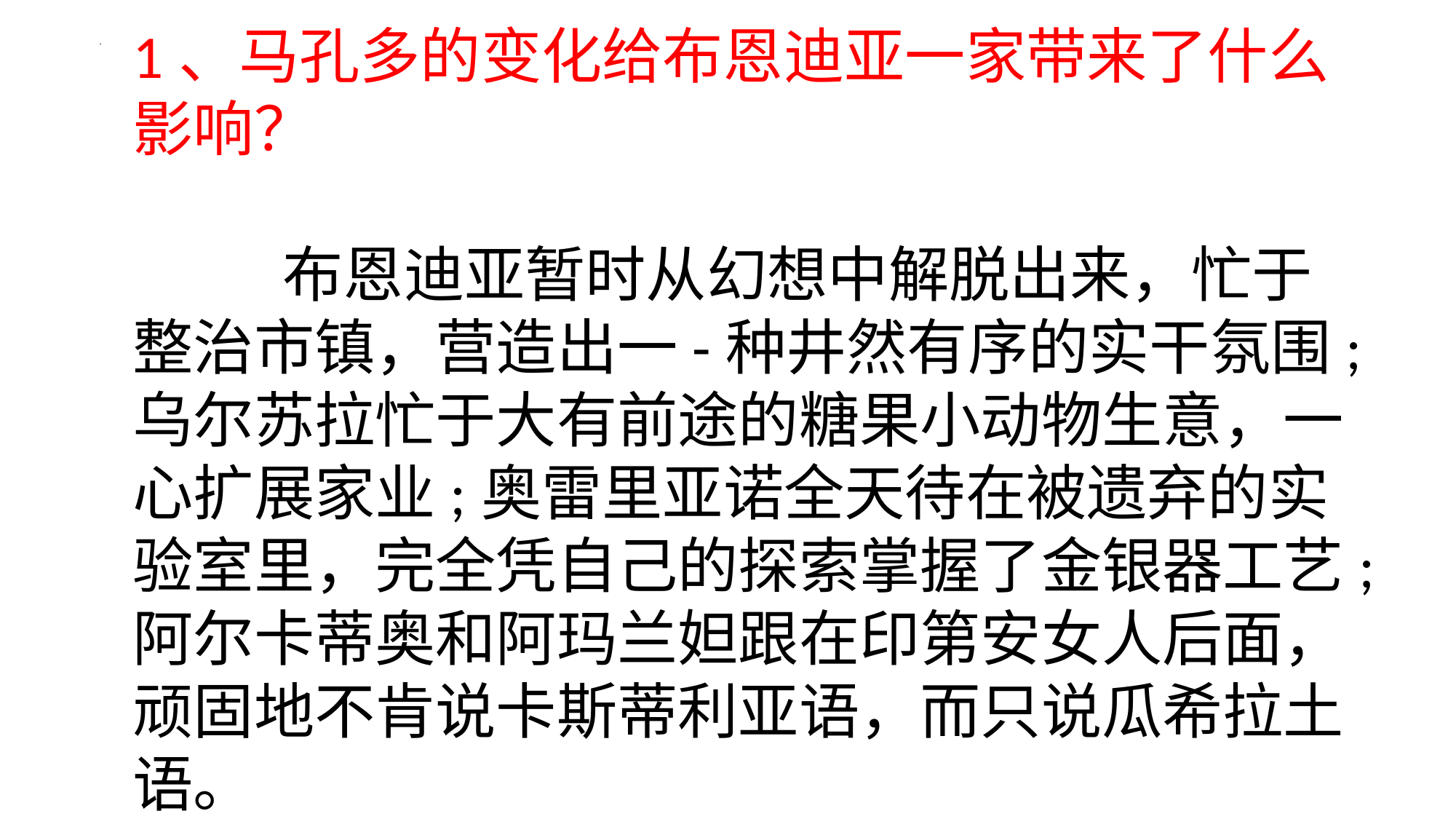

1、马孔多的变化给布恩迪亚一家带来了什么影响？

        布恩迪亚暂时从幻想中解脱出来，忙于整治市镇，营造出一-种井然有序的实干氛围;乌尔苏拉忙于大有前途的糖果小动物生意，一心扩展家业;奥雷里亚诺全天待在被遗弃的实验室里，完全凭自己的探索掌握了金银器工艺;阿尔卡蒂奥和阿玛兰妲跟在印第安女人后面，顽固地不肯说卡斯蒂利亚语，而只说瓜希拉土语。